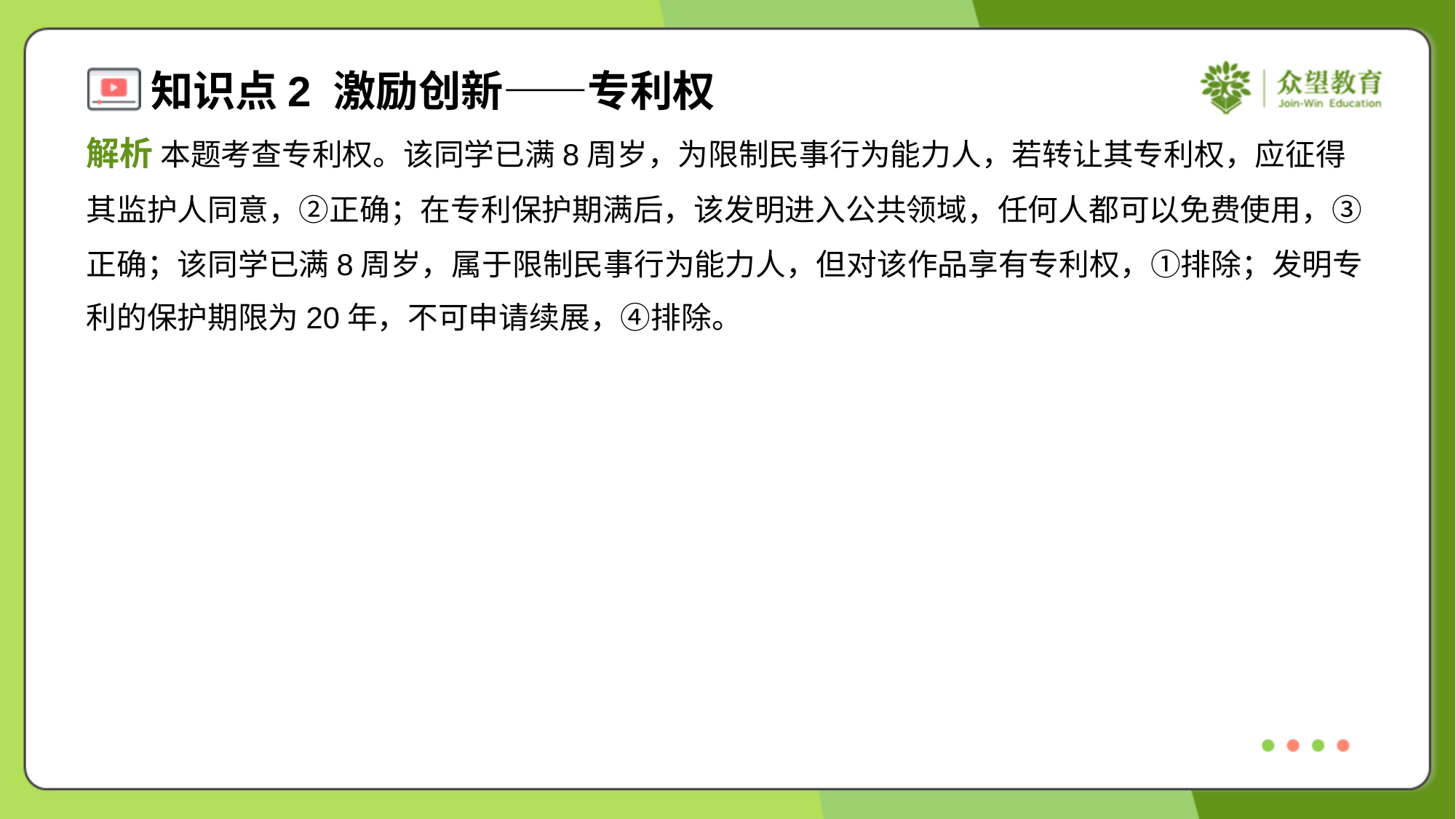

解析 本题考查专利权。该同学已满8周岁，为限制民事行为能力人，若转让其专利权，应征得
其监护人同意，②正确；在专利保护期满后，该发明进入公共领域，任何人都可以免费使用，③
正确；该同学已满8周岁，属于限制民事行为能力人，但对该作品享有专利权，①排除；发明专
利的保护期限为20年，不可申请续展，④排除。